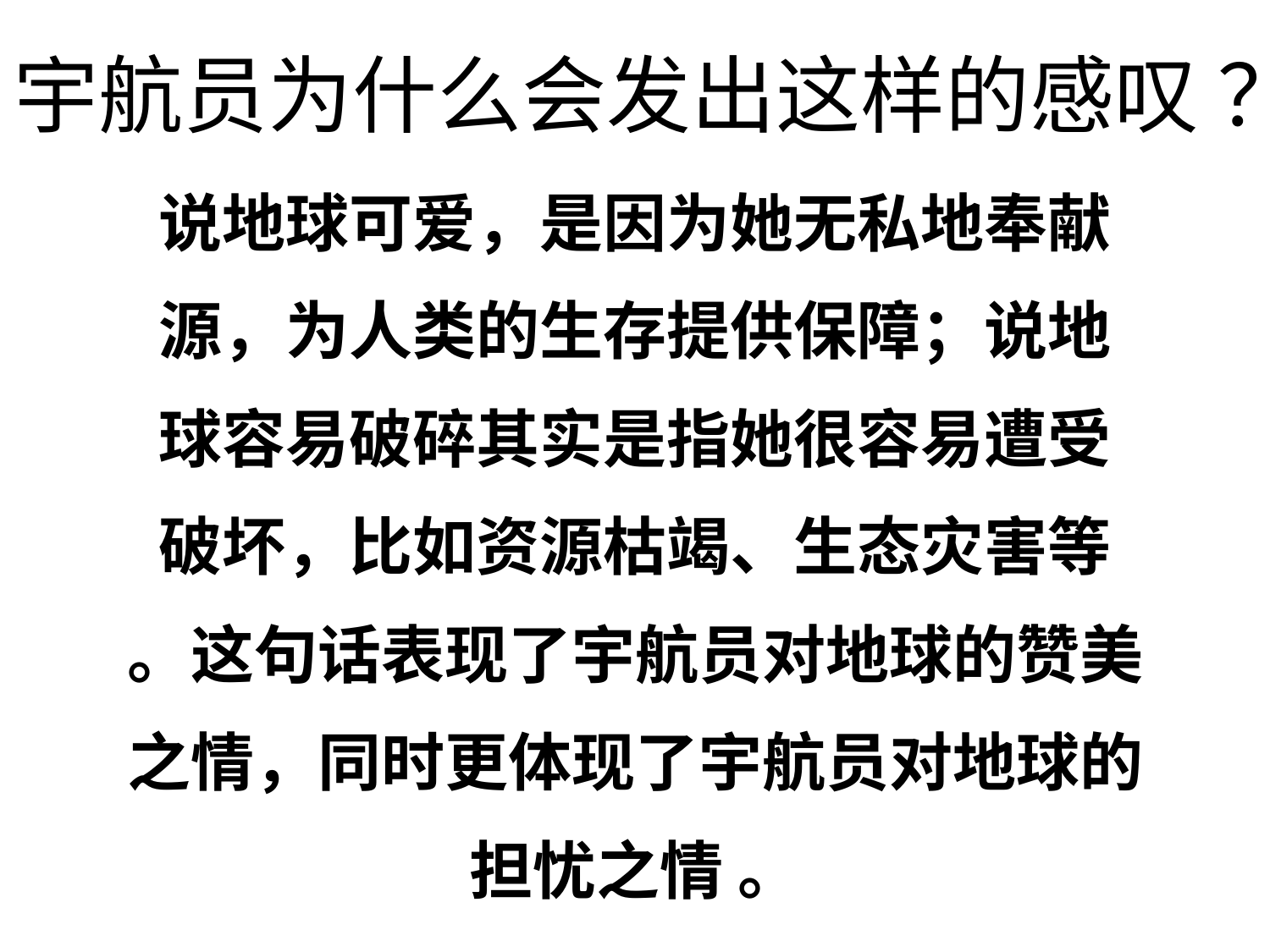

宇航员为什么会发出这样的感叹 ？
说地球可爱，是因为她无私地奉献
源，为人类的生存提供保障；说地
球容易破碎其实是指她很容易遭受
破坏，比如资源枯竭、生态灾害等
。这句话表现了宇航员对地球的赞美
之情，同时更体现了宇航员对地球的
担忧之情 。